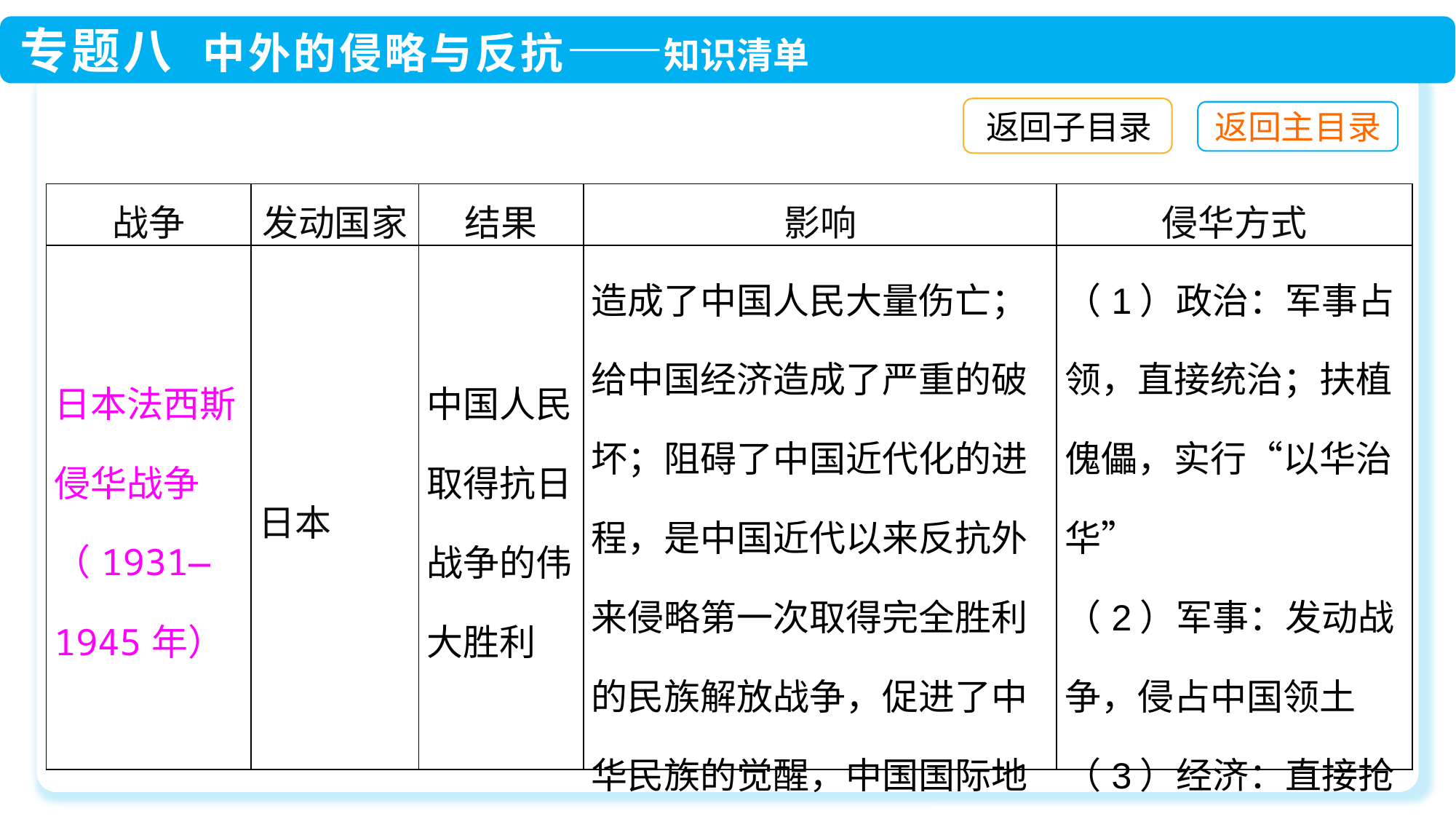

返回子目录
| 战争 | 发动国家 | 结果 | 影响 | 侵华方式 |
| --- | --- | --- | --- | --- |
| 日本法西斯侵华战争（1931—1945年） | 日本 | 中国人民取得抗日战争的伟大胜利 | 造成了中国人民大量伤亡；给中国经济造成了严重的破坏；阻碍了中国近代化的进程，是中国近代以来反抗外来侵略第一次取得完全胜利的民族解放战争，促进了中华民族的觉醒，中国国际地位得到提高 | （1）政治：军事占领，直接统治；扶植傀儡，实行“以华治华” （2）军事：发动战争，侵占中国领土 （3）经济：直接抢掠中国的资源和工厂 |